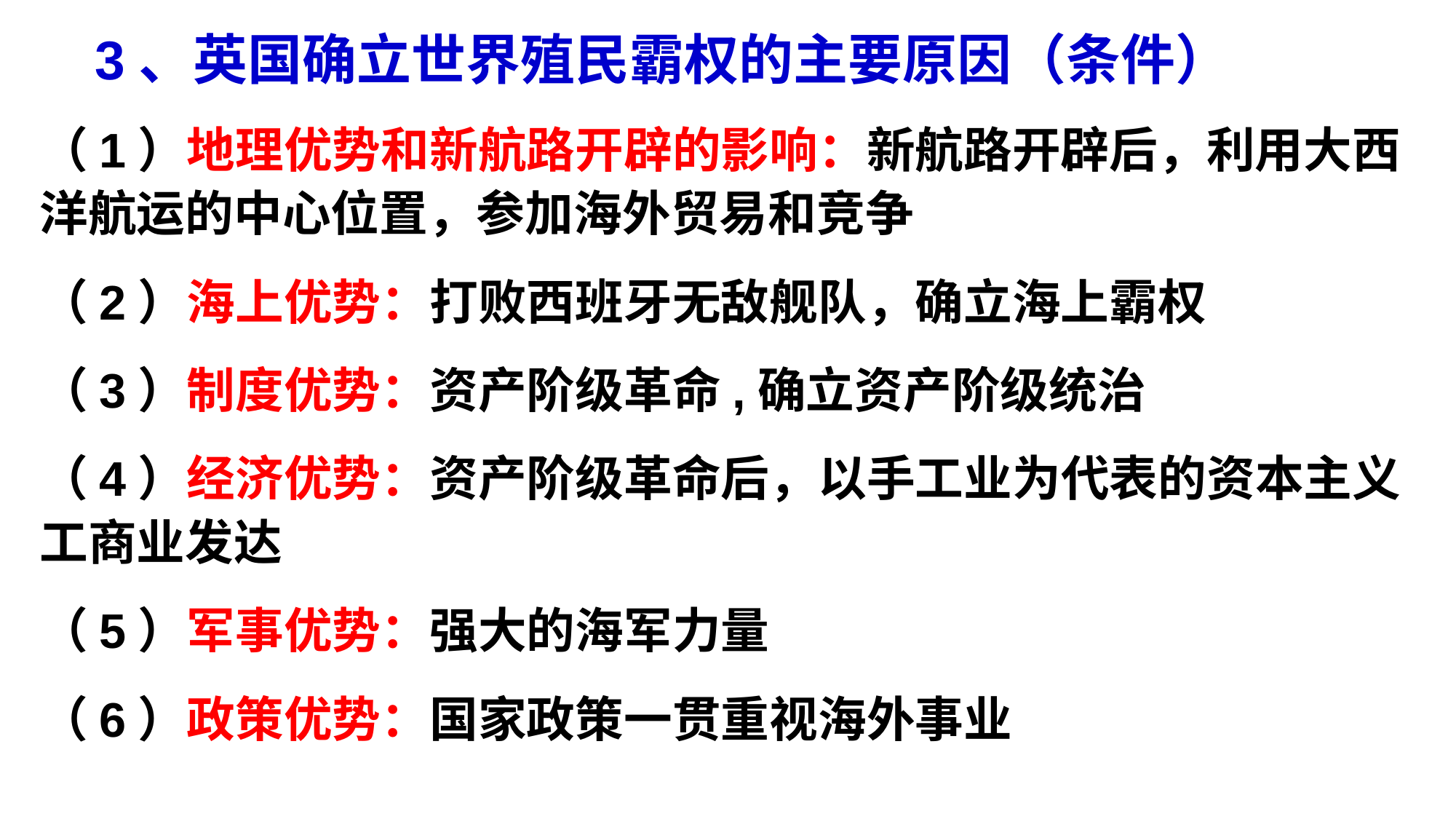

3、英国确立世界殖民霸权的主要原因（条件）
（1）地理优势和新航路开辟的影响：新航路开辟后，利用大西洋航运的中心位置，参加海外贸易和竞争
（2）海上优势：打败西班牙无敌舰队，确立海上霸权
（3）制度优势：资产阶级革命,确立资产阶级统治
（4）经济优势：资产阶级革命后，以手工业为代表的资本主义工商业发达
（5）军事优势：强大的海军力量
（6）政策优势：国家政策一贯重视海外事业